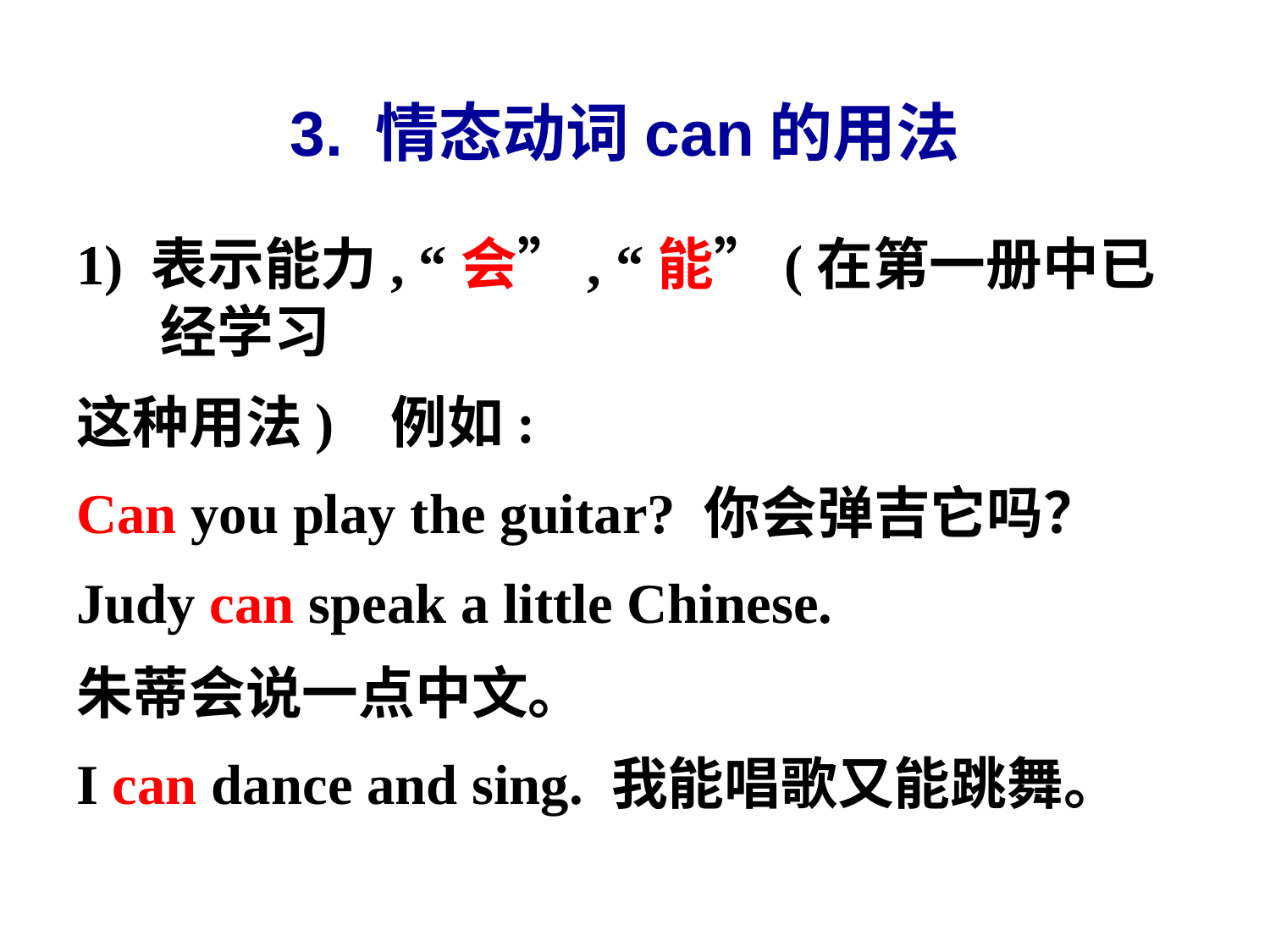

3. 情态动词can的用法
1) 表示能力, “会”, “能”(在第一册中已经学习
这种用法)   例如:
Can you play the guitar? 你会弹吉它吗？
Judy can speak a little Chinese.
朱蒂会说一点中文。
I can dance and sing. 我能唱歌又能跳舞。